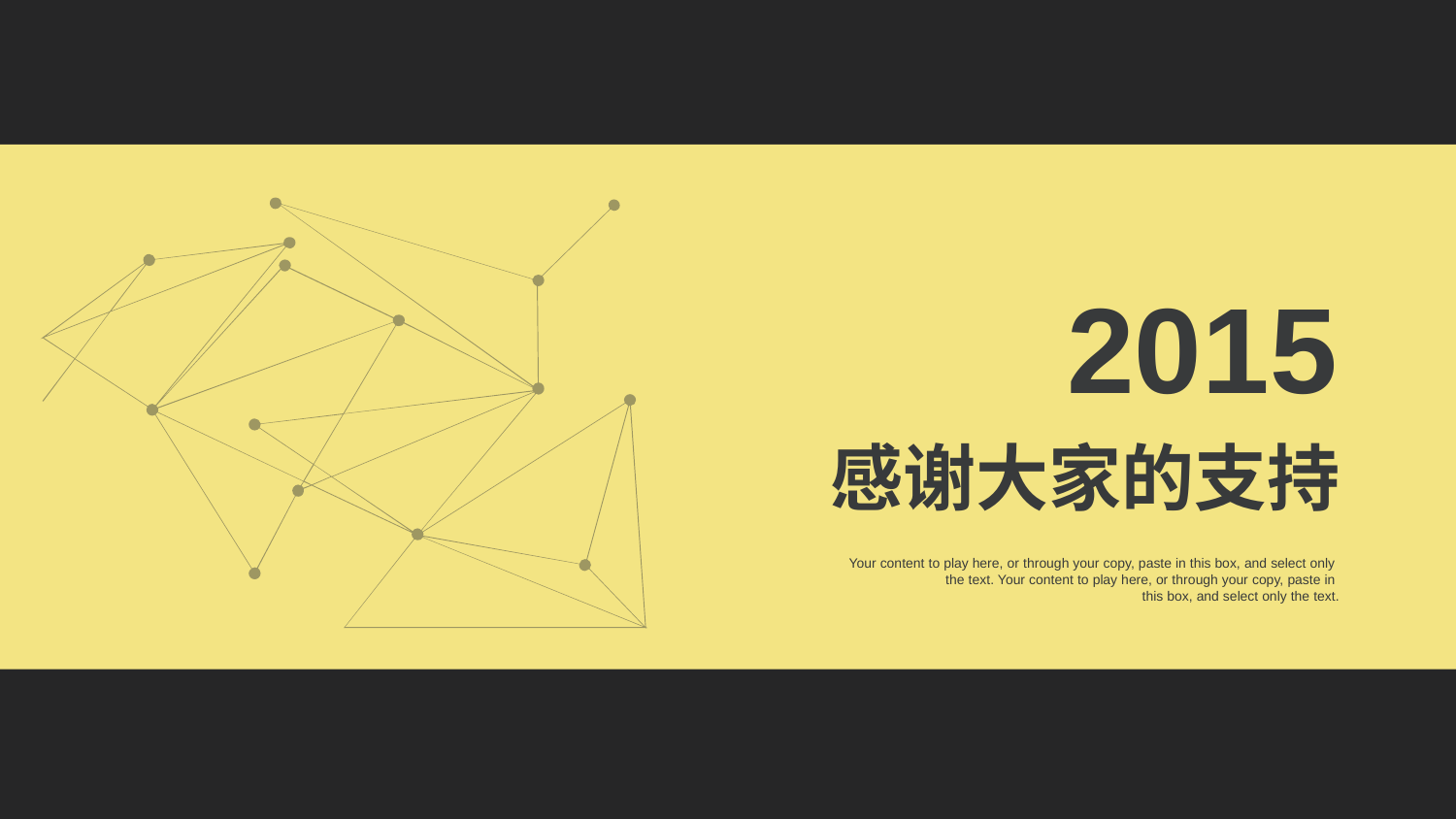

2015
感谢大家的支持
Your content to play here, or through your copy, paste in this box, and select only
the text. Your content to play here, or through your copy, paste in
this box, and select only the text.